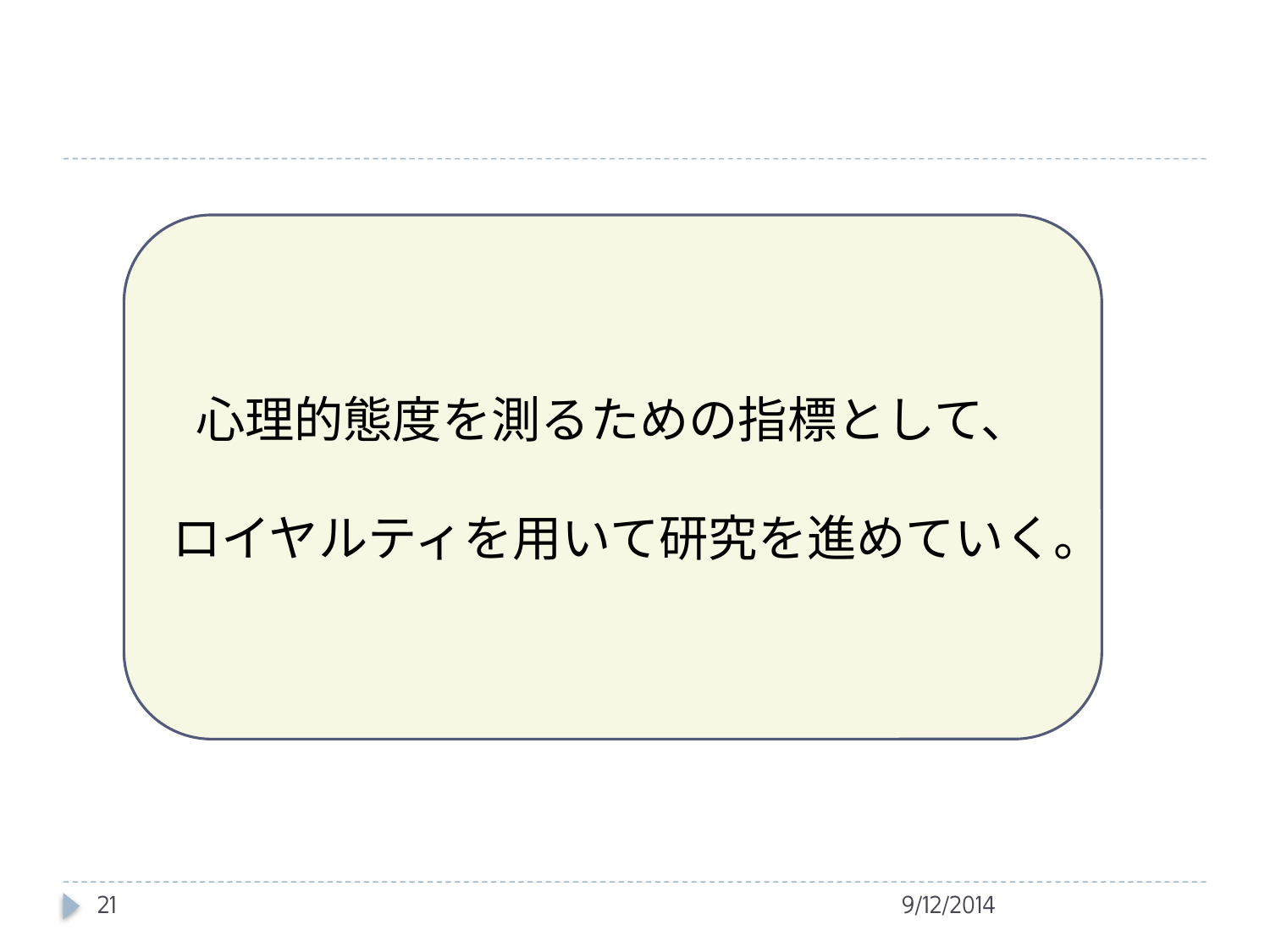

心理的態度を測るための指標として、

ロイヤルティを用いて研究を進めていく。
21
9/12/2014